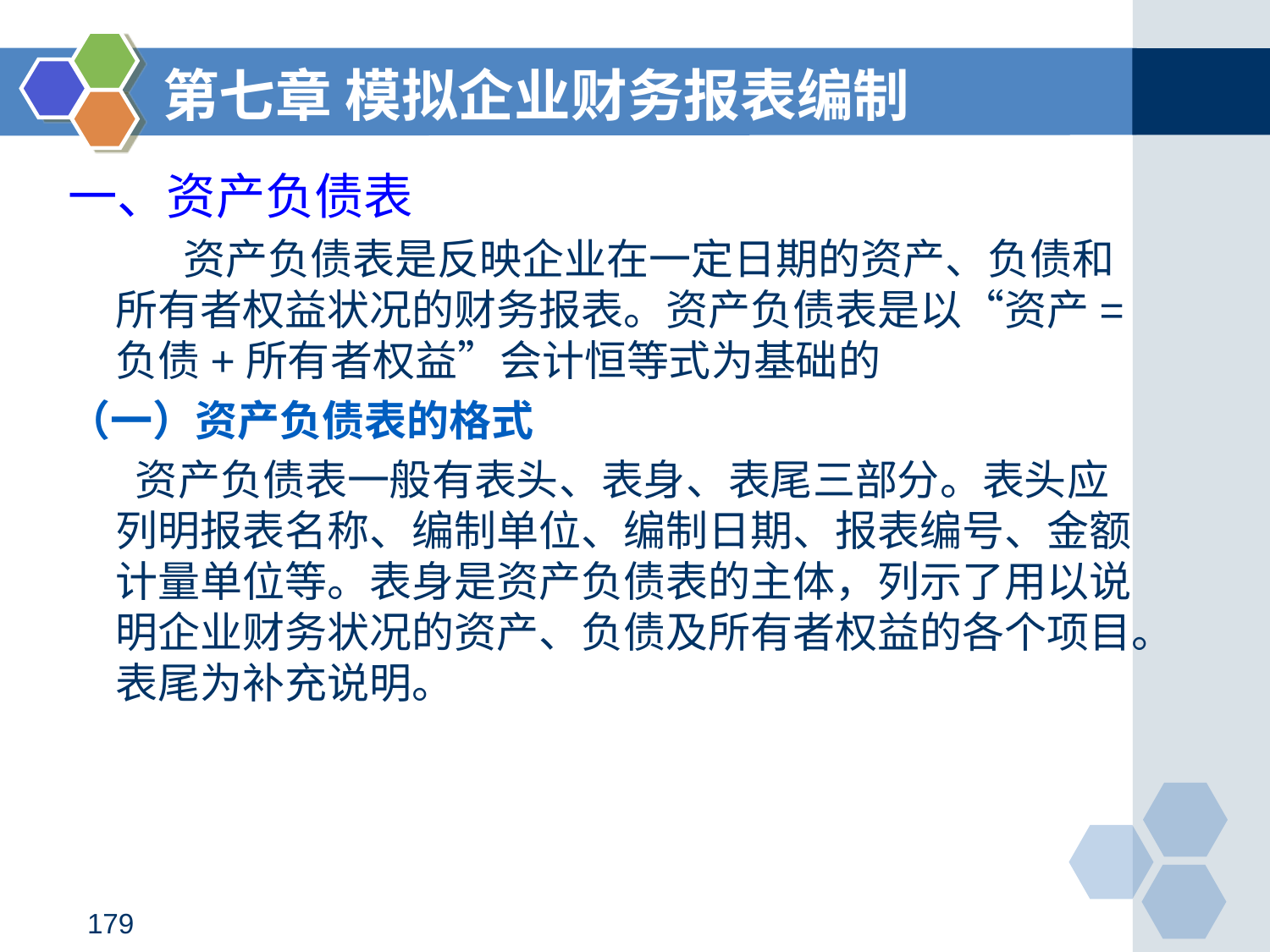

第七章 模拟企业财务报表编制
# 一、资产负债表
           资产负债表是反映企业在一定日期的资产、负债和所有者权益状况的财务报表。资产负债表是以“资产=负债+所有者权益”会计恒等式为基础的
（一）资产负债表的格式
      资产负债表一般有表头、表身、表尾三部分。表头应列明报表名称、编制单位、编制日期、报表编号、金额计量单位等。表身是资产负债表的主体，列示了用以说明企业财务状况的资产、负债及所有者权益的各个项目。表尾为补充说明。